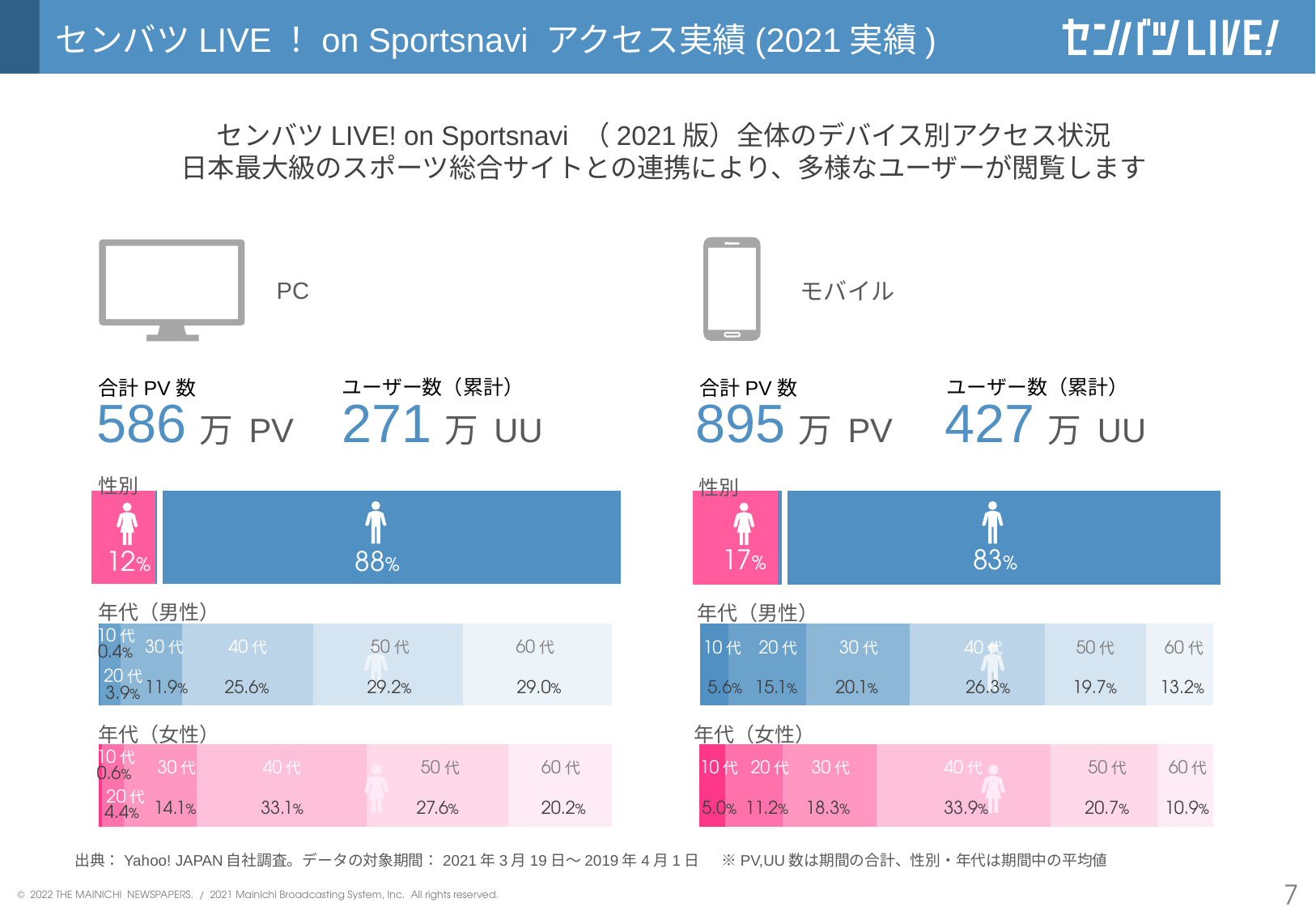

センバツLIVE！on Sportsnavi アクセス実績(2021実績)
センバツLIVE! on Sportsnavi （2021版）全体のデバイス別アクセス状況
日本最大級のスポーツ総合サイトとの連携により、多様なユーザーが閲覧します

PC
モバイル
ユーザー数（累計）
ユーザー数（累計）
合計PV数
合計PV数
586万 PV
271万 UU
895万 PV
427万 UU

### Chart

| Category |  |  |
|---|---|---|

### Chart

| Category |  |  |
|---|---|---|
性別
性別

17%
83%
12%
88%

### Chart

| Category | 系列 1 | 系列 2 | 系列 3 | 系列 4 | 系列 5 | 系列 6 |
|---|---|---|---|---|---|---|
| カテゴリ 1 | 0.004 | 0.039 | 0.119 | 0.256 | 0.292 | 0.29 |

### Chart

| Category | 系列 1 | 系列 2 | 系列 3 | 系列 4 | 系列 5 | 系列 6 |
|---|---|---|---|---|---|---|
| カテゴリ 1 | 5.6 | 15.1 | 20.1 | 26.3 | 19.7 | 13.2 |
年代（男性）
年代（男性）
10代
30代
40代
50代
60代
10代
20代
30代
40代
50代
60代
0.4%

20代
11.9%
25.6%
29.2%
29.0%
5.6%
15.1%
20.1%
26.3%
19.7%
13.2%
3.9%

### Chart

| Category | 系列 1 | 系列 2 | 系列 3 | 系列 4 | 系列 5 | 系列 6 |
|---|---|---|---|---|---|---|
| カテゴリ 1 | 0.6 | 4.4 | 14.1 | 33.1 | 27.6 | 20.2 |

### Chart

| Category | 系列 1 | 系列 2 | 系列 3 | 系列 4 | 系列 5 | 系列 6 |
|---|---|---|---|---|---|---|
| カテゴリ 1 | 5.0 | 11.2 | 18.3 | 33.9 | 20.7 | 10.9 |
年代（女性）
年代（女性）
10代
10代
20代
30代
40代
50代
60代
30代
40代
50代
60代
0.6%

20代
14.1%
33.1%
27.6%
20.2%
5.0%
11.2%
18.3%
33.9%
20.7%
10.9%
4.4%
出典：Yahoo! JAPAN自社調査。データの対象期間：2021年3月19日～2019年4月1日  　※PV,UU数は期間の合計、性別・年代は期間中の平均値